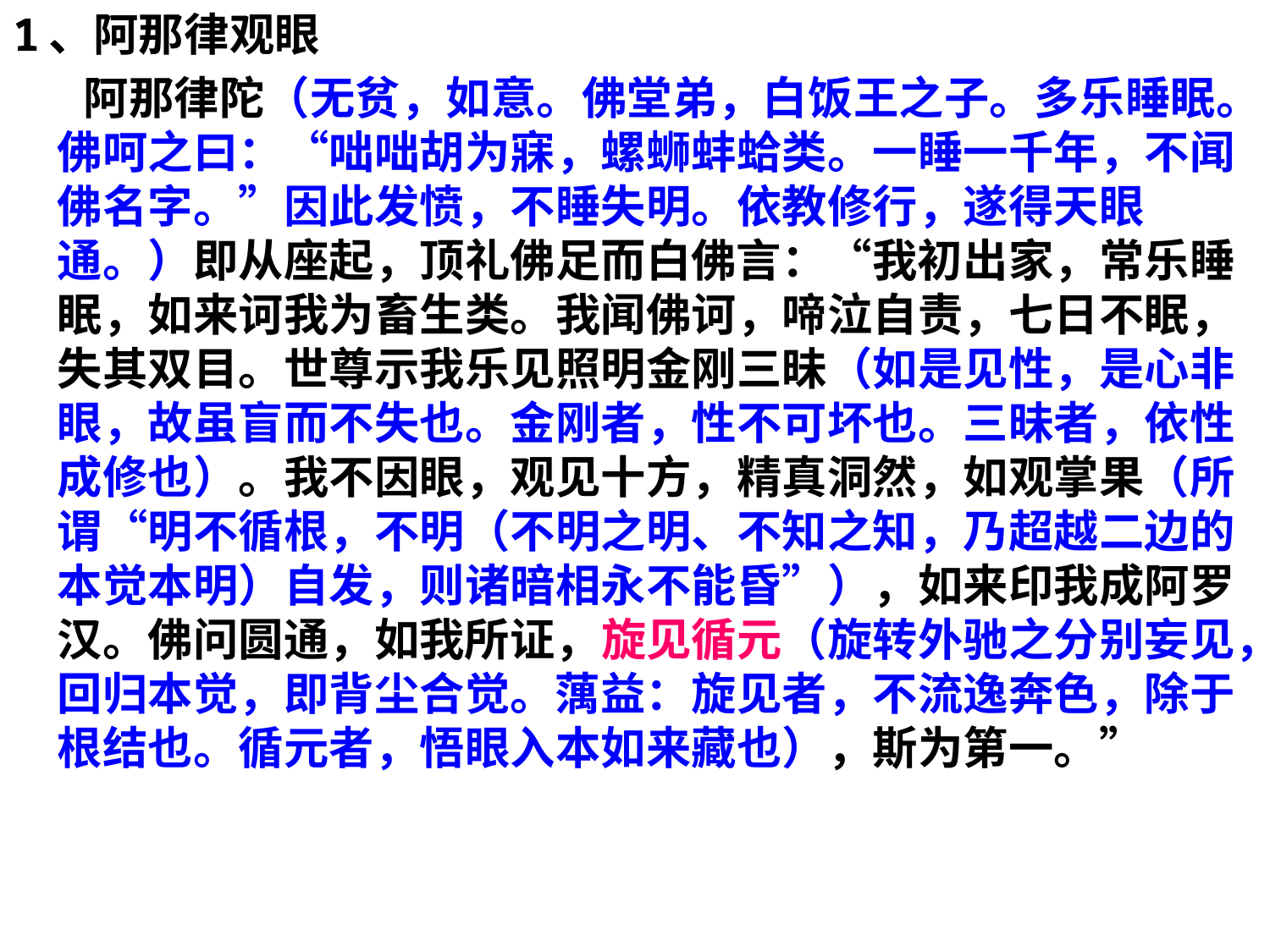

1、阿那律观眼
      阿那律陀（无贫，如意。佛堂弟，白饭王之子。多乐睡眠。佛呵之曰：“咄咄胡为寐，螺蛳蚌蛤类。一睡一千年，不闻佛名字。”因此发愤，不睡失明。依教修行，遂得天眼通。）即从座起，顶礼佛足而白佛言：“我初出家，常乐睡眠，如来诃我为畜生类。我闻佛诃，啼泣自责，七日不眠，失其双目。世尊示我乐见照明金刚三昧（如是见性，是心非眼，故虽盲而不失也。金刚者，性不可坏也。三昧者，依性成修也）。我不因眼，观见十方，精真洞然，如观掌果（所谓“明不循根，不明（不明之明、不知之知，乃超越二边的本觉本明）自发，则诸暗相永不能昏”），如来印我成阿罗汉。佛问圆通，如我所证，旋见循元（旋转外驰之分别妄见，回归本觉，即背尘合觉。蕅益：旋见者，不流逸奔色，除于根结也。循元者，悟眼入本如来藏也），斯为第一。”